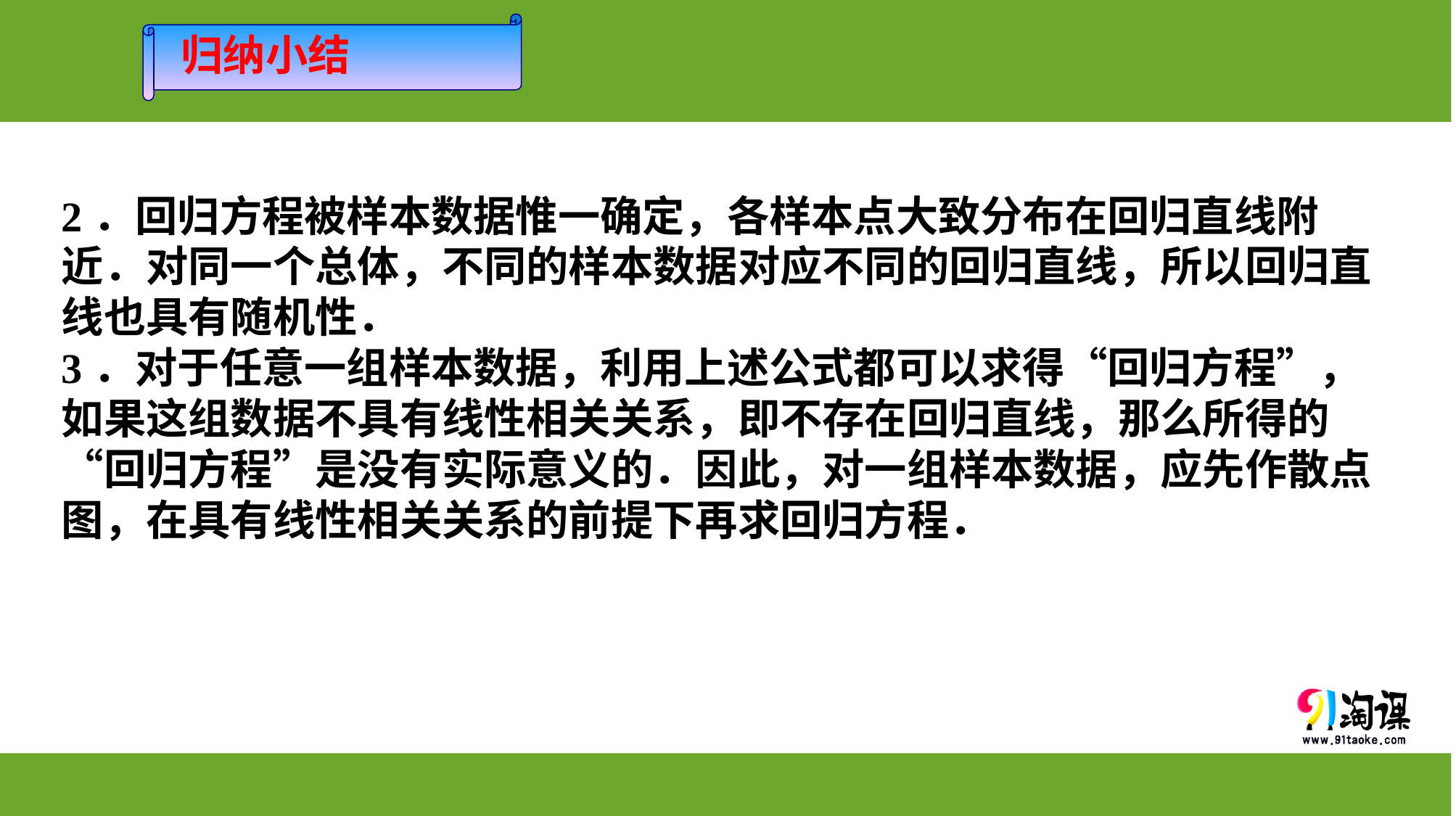

归纳小结
2．回归方程被样本数据惟一确定，各样本点大致分布在回归直线附近．对同一个总体，不同的样本数据对应不同的回归直线，所以回归直线也具有随机性．
3．对于任意一组样本数据，利用上述公式都可以求得“回归方程”，如果这组数据不具有线性相关关系，即不存在回归直线，那么所得的“回归方程”是没有实际意义的．因此，对一组样本数据，应先作散点图，在具有线性相关关系的前提下再求回归方程．